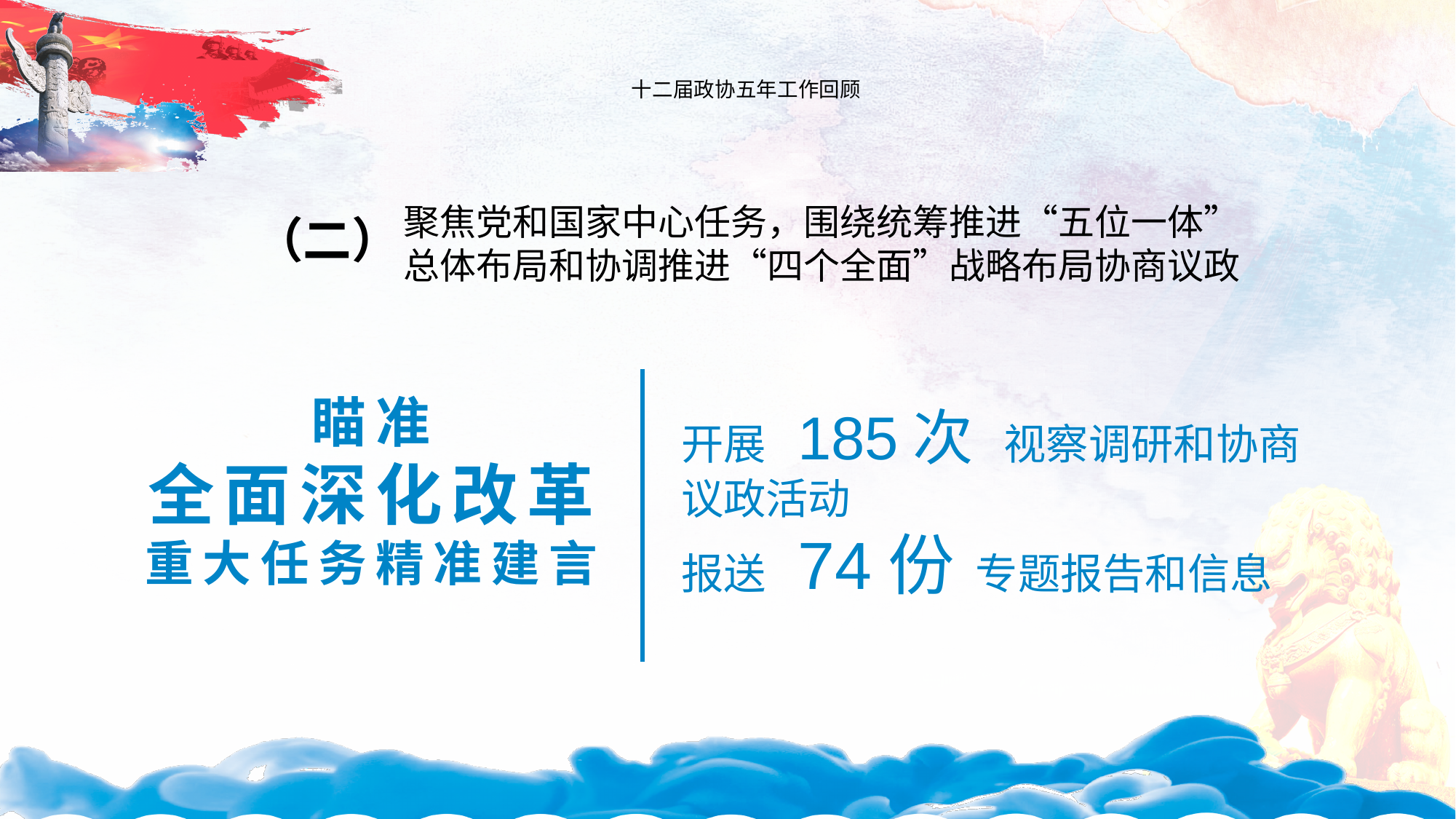

# 十二届政协五年工作回顾
聚焦党和国家中心任务，围绕统筹推进“五位一体”
总体布局和协调推进“四个全面”战略布局协商议政
（二）
瞄准
全面深化改革
重大任务精准建言
开展 185次 视察调研和协商议政活动
报送 74份 专题报告和信息